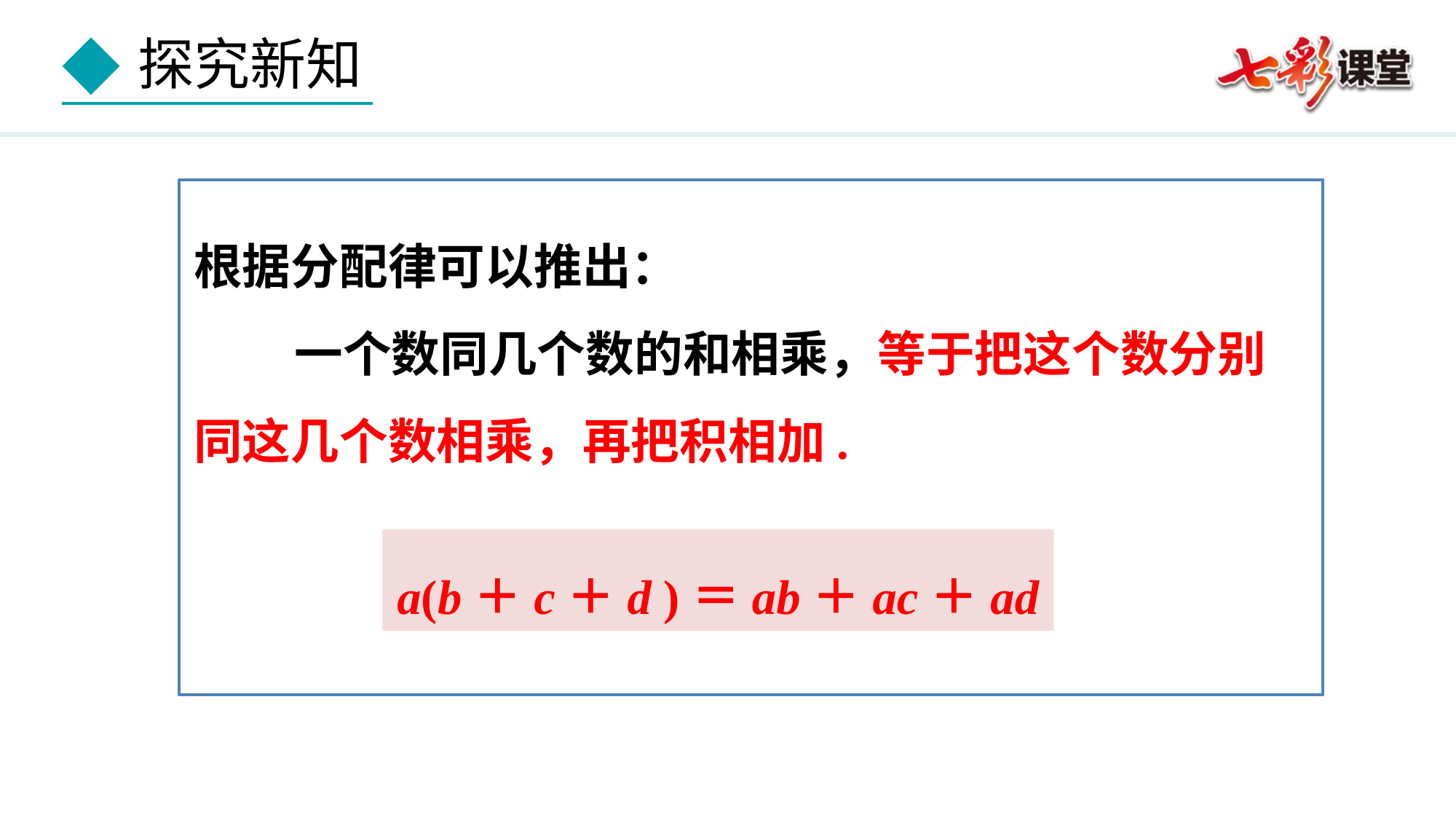

根据分配律可以推出：
        一个数同几个数的和相乘，等于把这个数分别同这几个数相乘，再把积相加.

a(b＋c＋d )＝ab＋ac＋ad